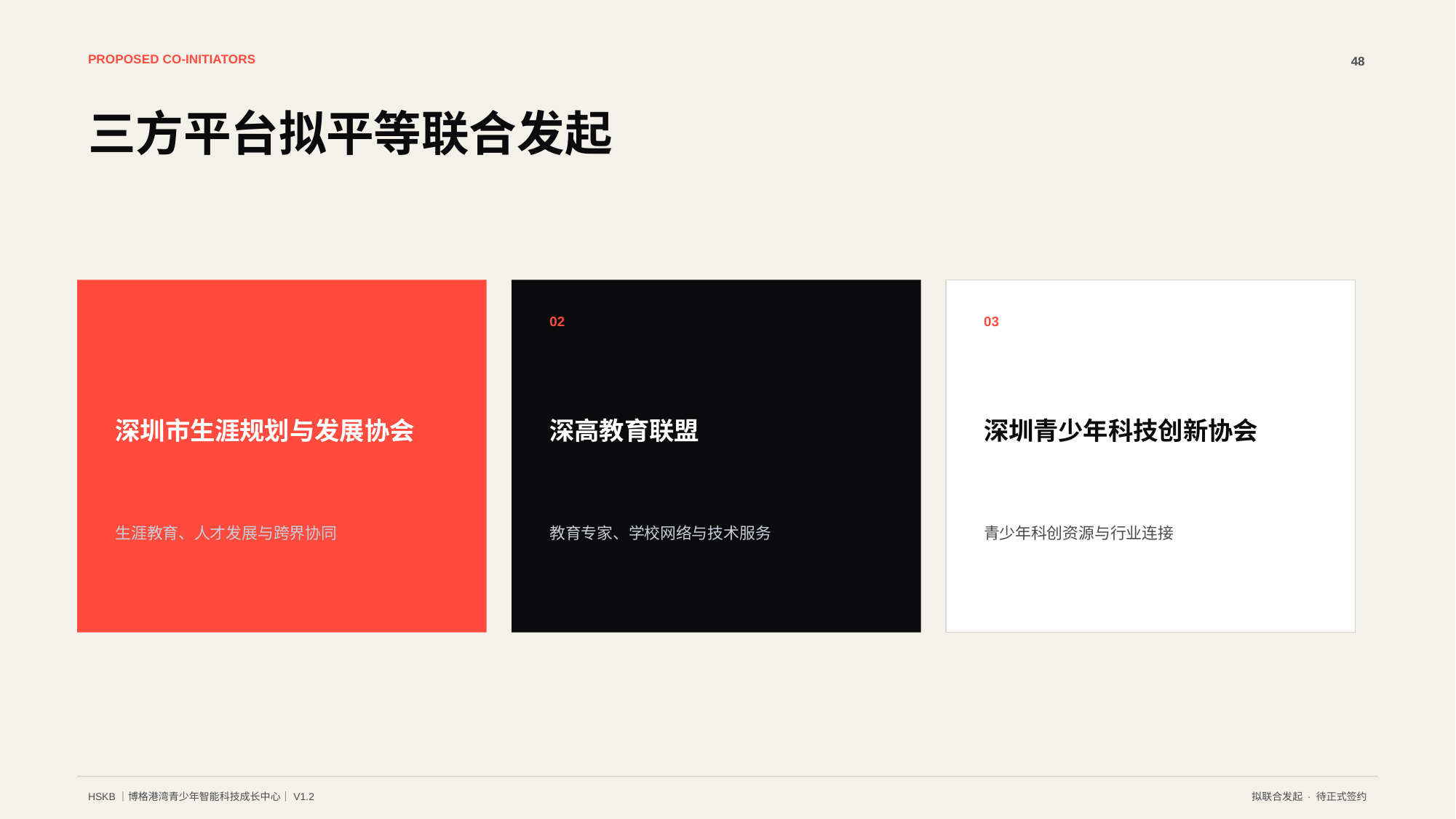

PROPOSED CO-INITIATORS
48
三方平台拟平等联合发起

01
02
03
深圳市生涯规划与发展协会
深高教育联盟
深圳青少年科技创新协会
生涯教育、人才发展与跨界协同
教育专家、学校网络与技术服务
青少年科创资源与行业连接

HSKB｜博格港湾青少年智能科技成长中心｜V1.2
拟联合发起 · 待正式签约